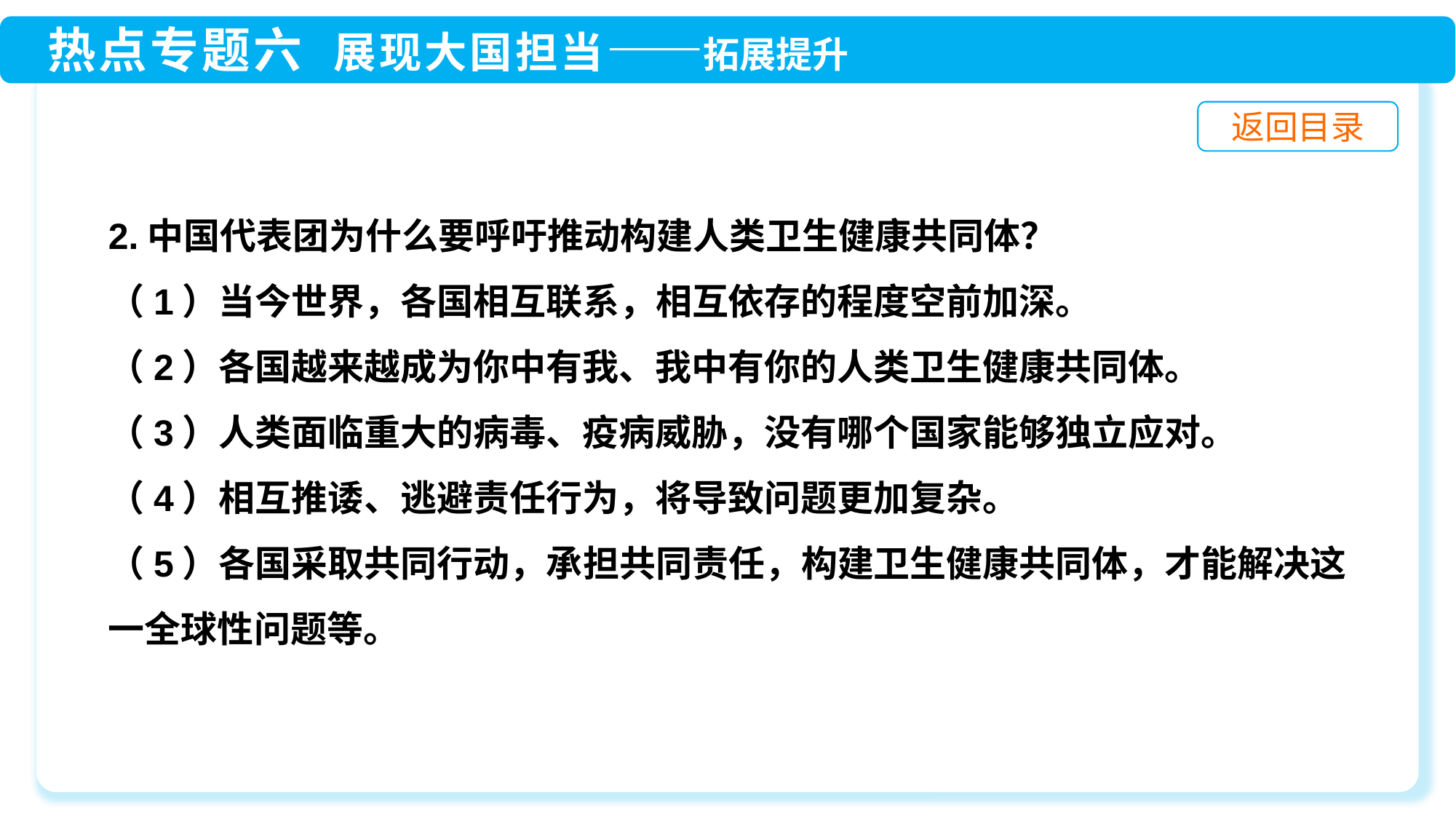

2.中国代表团为什么要呼吁推动构建人类卫生健康共同体？
（1）当今世界，各国相互联系，相互依存的程度空前加深。
（2）各国越来越成为你中有我、我中有你的人类卫生健康共同体。
（3）人类面临重大的病毒、疫病威胁，没有哪个国家能够独立应对。
（4）相互推诿、逃避责任行为，将导致问题更加复杂。
（5）各国采取共同行动，承担共同责任，构建卫生健康共同体，才能解决这一全球性问题等。